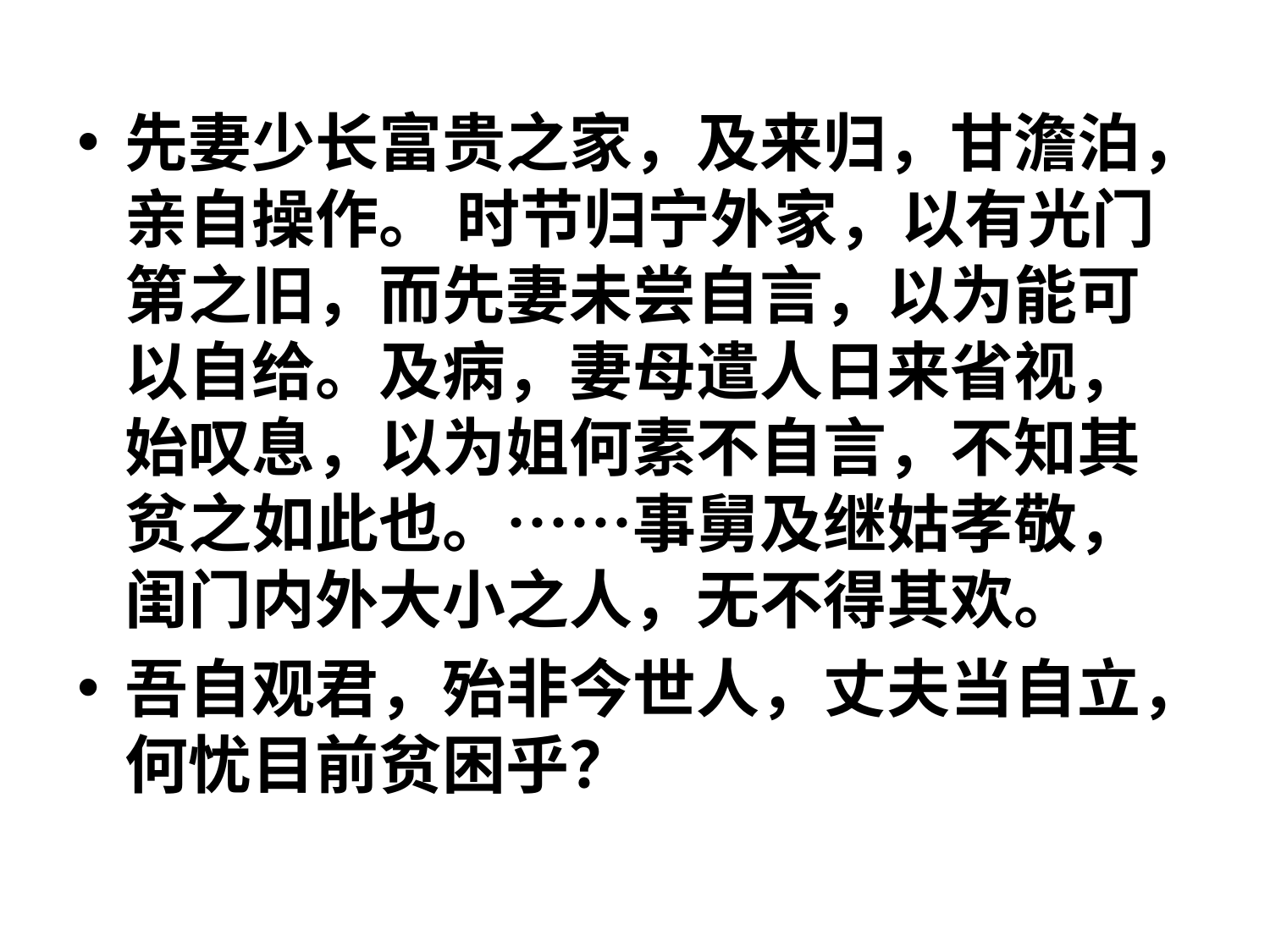

先妻少长富贵之家，及来归，甘澹泊，亲自操作。 时节归宁外家，以有光门第之旧，而先妻未尝自言，以为能可以自给。及病，妻母遣人日来省视，始叹息，以为姐何素不自言，不知其贫之如此也。……事舅及继姑孝敬，闺门内外大小之人，无不得其欢。
吾自观君，殆非今世人，丈夫当自立，何忧目前贫困乎？